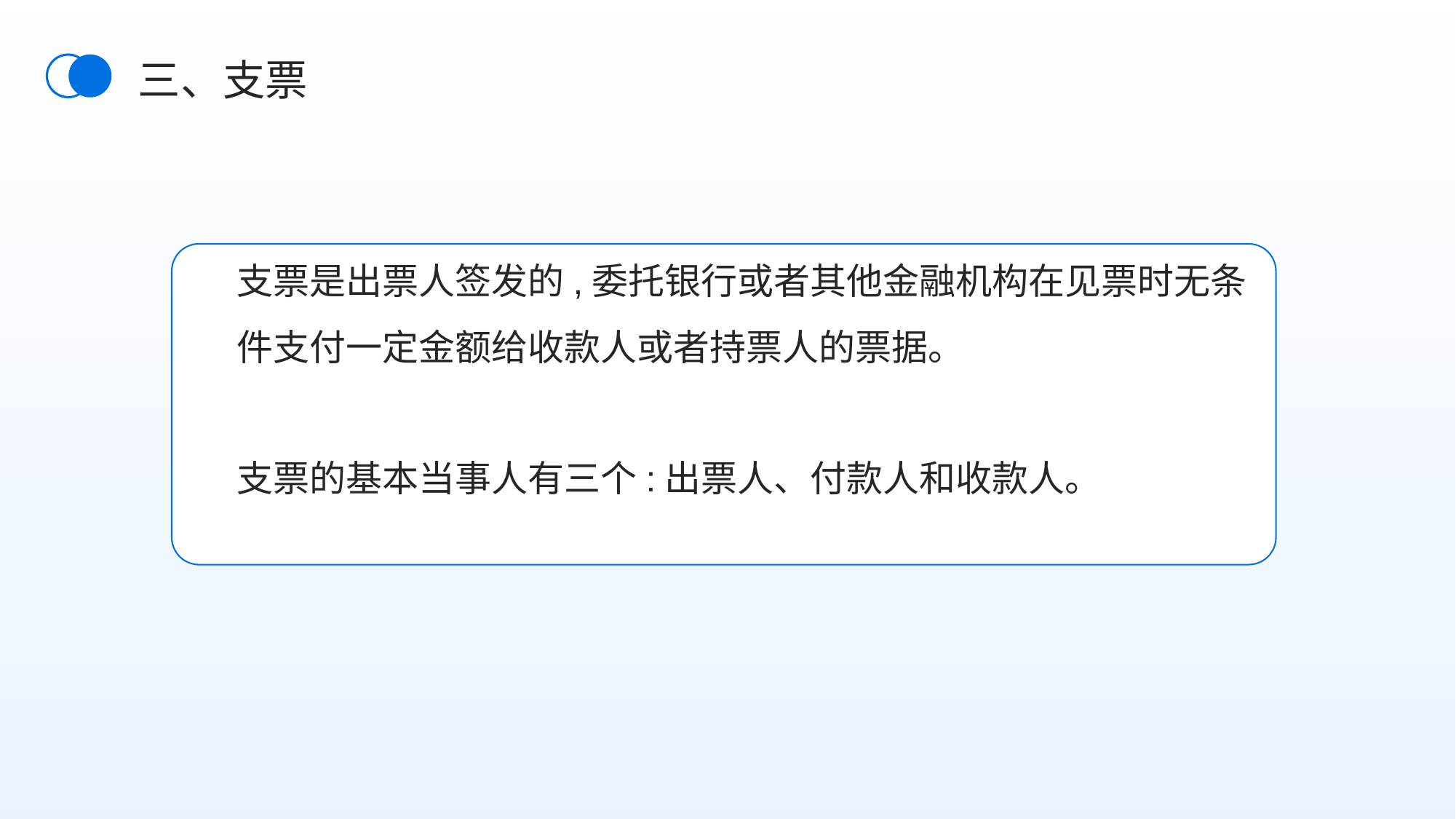

三、支票

支票是出票人签发的,委托银行或者其他金融机构在见票时无条件支付一定金额给收款人或者持票人的票据。

支票的基本当事人有三个:出票人、付款人和收款人。